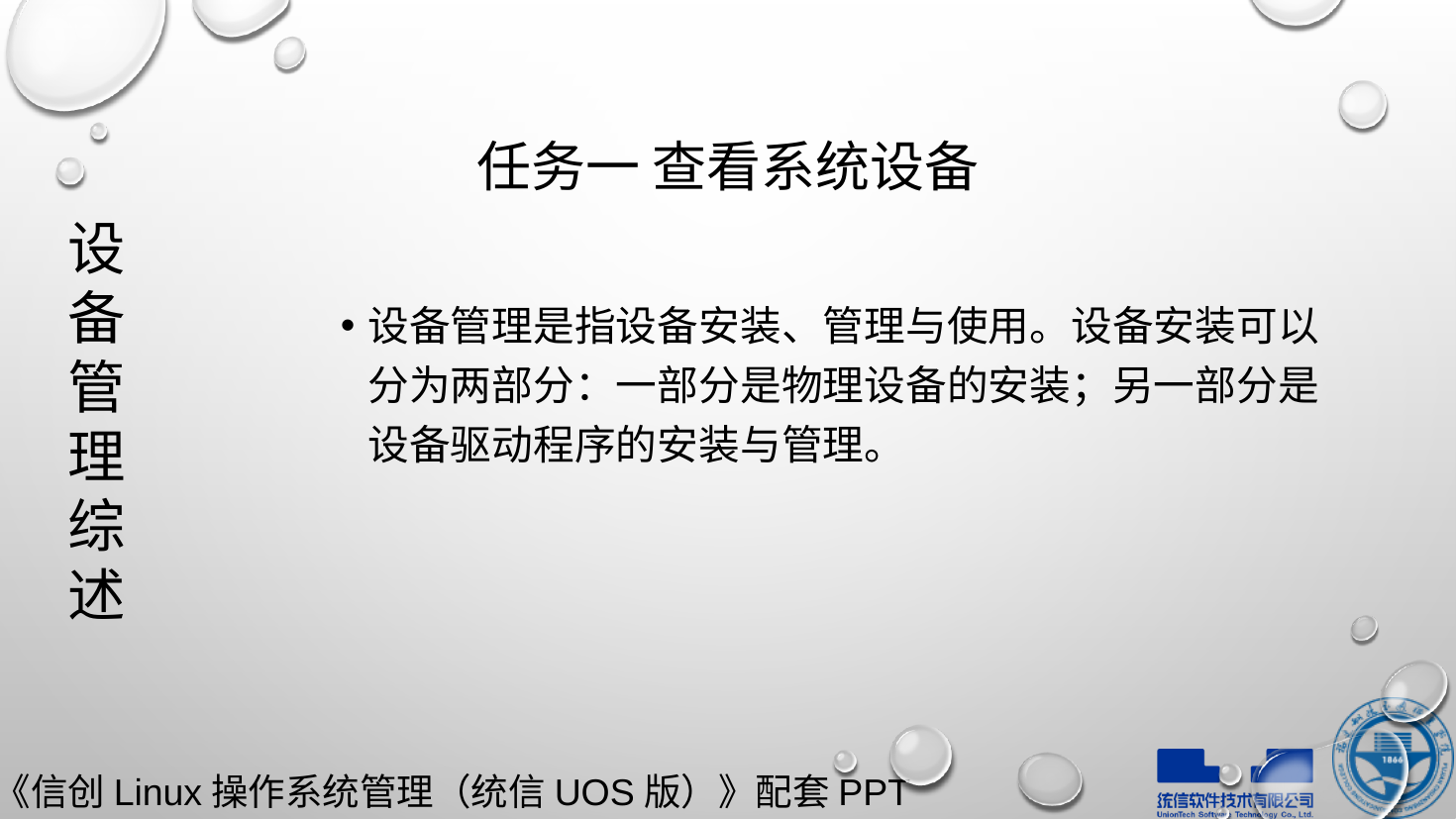

# 任务一 查看系统设备
设备管理综述
设备管理是指设备安装、管理与使用。设备安装可以分为两部分：一部分是物理设备的安装；另一部分是设备驱动程序的安装与管理。